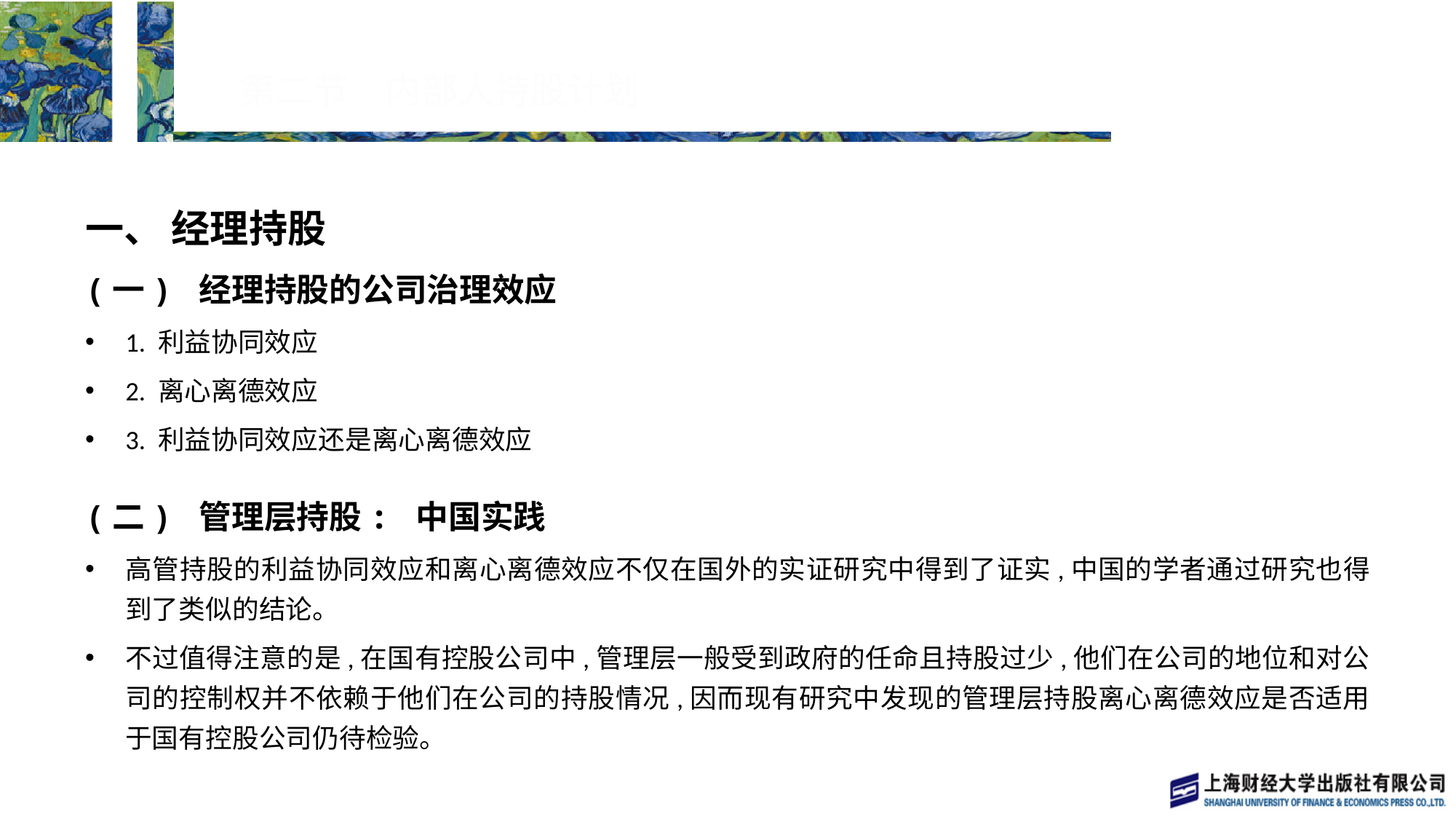

# 第二节　内部人持股计划
一、 经理持股
(一) 经理持股的公司治理效应
1. 利益协同效应
2. 离心离德效应
3. 利益协同效应还是离心离德效应
(二) 管理层持股: 中国实践
高管持股的利益协同效应和离心离德效应不仅在国外的实证研究中得到了证实,中国的学者通过研究也得到了类似的结论。
不过值得注意的是,在国有控股公司中,管理层一般受到政府的任命且持股过少,他们在公司的地位和对公司的控制权并不依赖于他们在公司的持股情况,因而现有研究中发现的管理层持股离心离德效应是否适用于国有控股公司仍待检验。